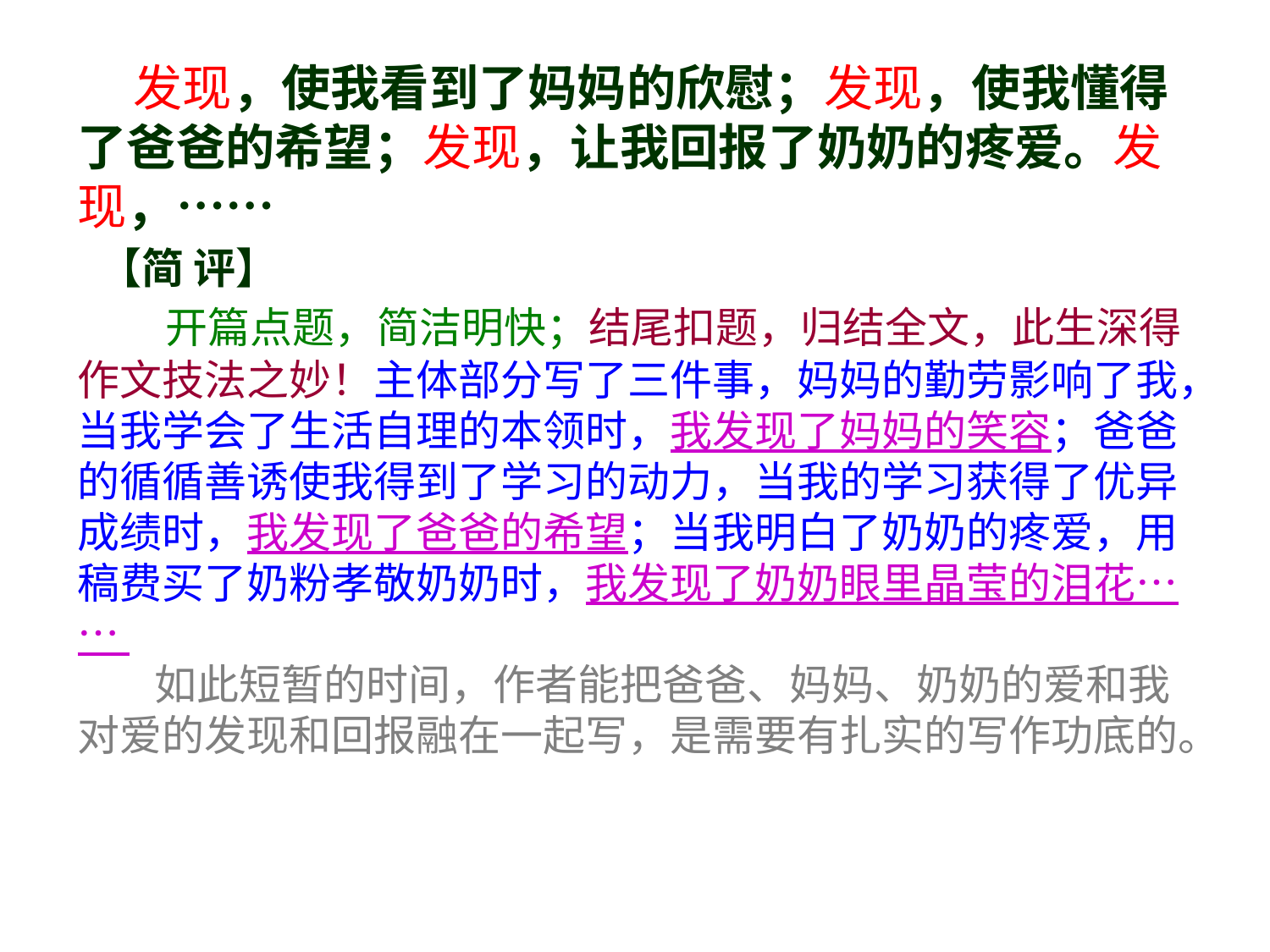

发现，使我看到了妈妈的欣慰；发现，使我懂得了爸爸的希望；发现，让我回报了奶奶的疼爱。发现，…… 
  【简 评】 
        开篇点题，简洁明快；结尾扣题，归结全文，此生深得作文技法之妙！主体部分写了三件事，妈妈的勤劳影响了我，当我学会了生活自理的本领时，我发现了妈妈的笑容；爸爸的循循善诱使我得到了学习的动力，当我的学习获得了优异成绩时，我发现了爸爸的希望；当我明白了奶奶的疼爱，用稿费买了奶粉孝敬奶奶时，我发现了奶奶眼里晶莹的泪花……
       如此短暂的时间，作者能把爸爸、妈妈、奶奶的爱和我对爱的发现和回报融在一起写，是需要有扎实的写作功底的。